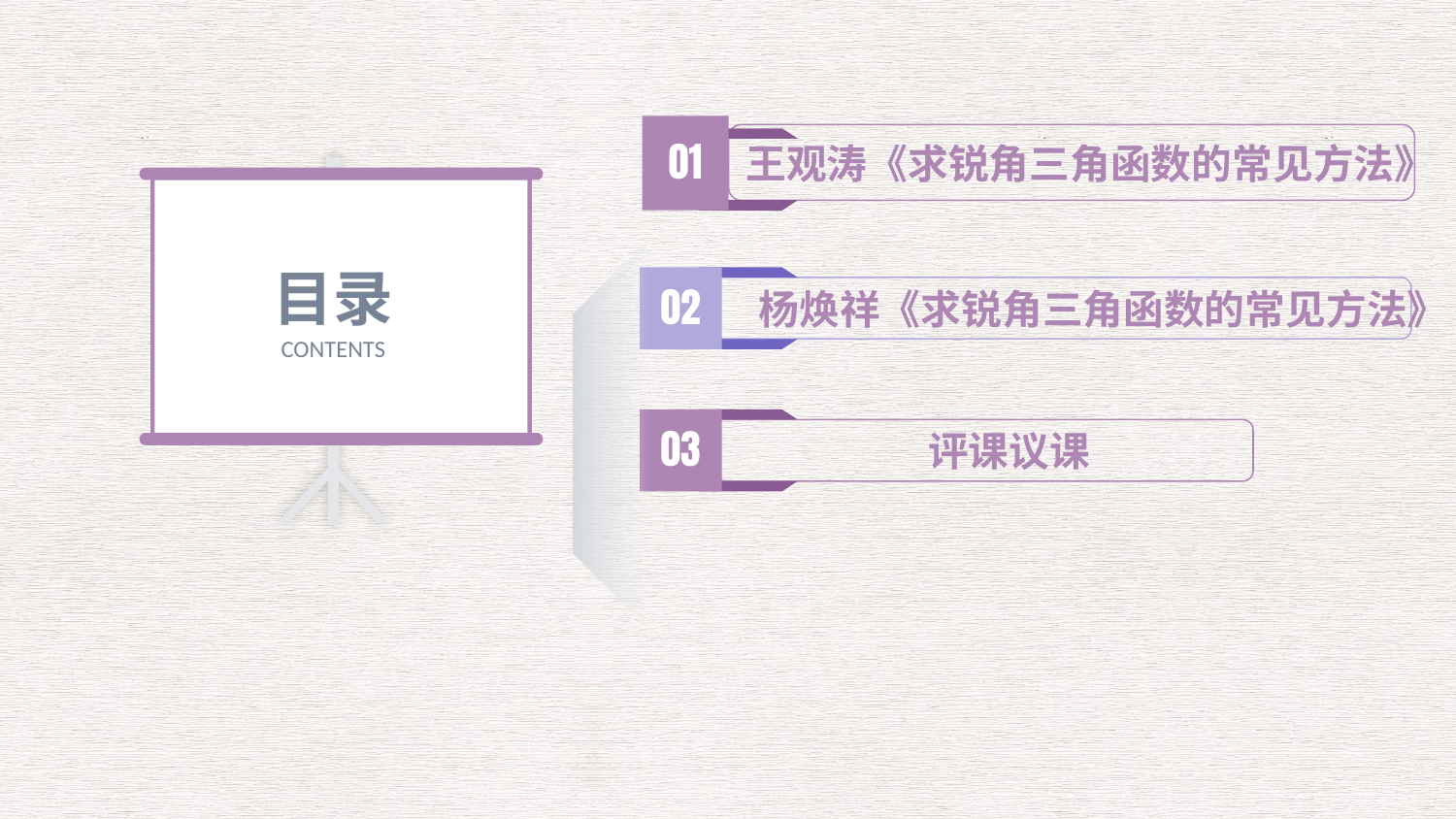

01

   王观涛《求锐角三角函数的常见方法》

目录
CONTENTS
02

             杨焕祥《求锐角三角函数的常见方法》

03

           评课议课